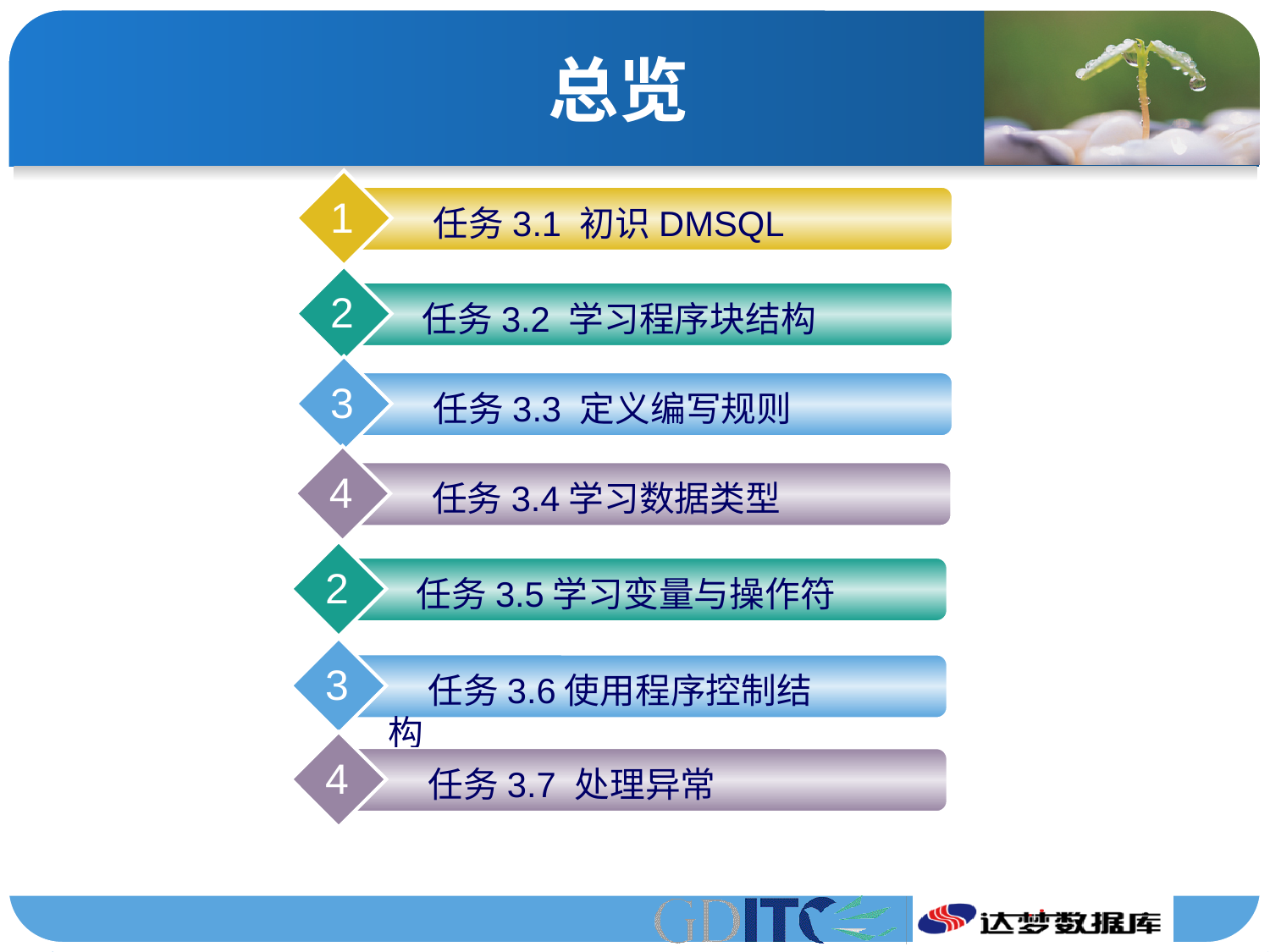

# 总览

1

    任务3.1 初识DMSQL

2

任务3.2 学习程序块结构

3

    任务3.3 定义编写规则

4

    任务3.4学习数据类型

2

  任务3.5学习变量与操作符

3

    任务3.6使用程序控制结构

4

    任务3.7 处理异常